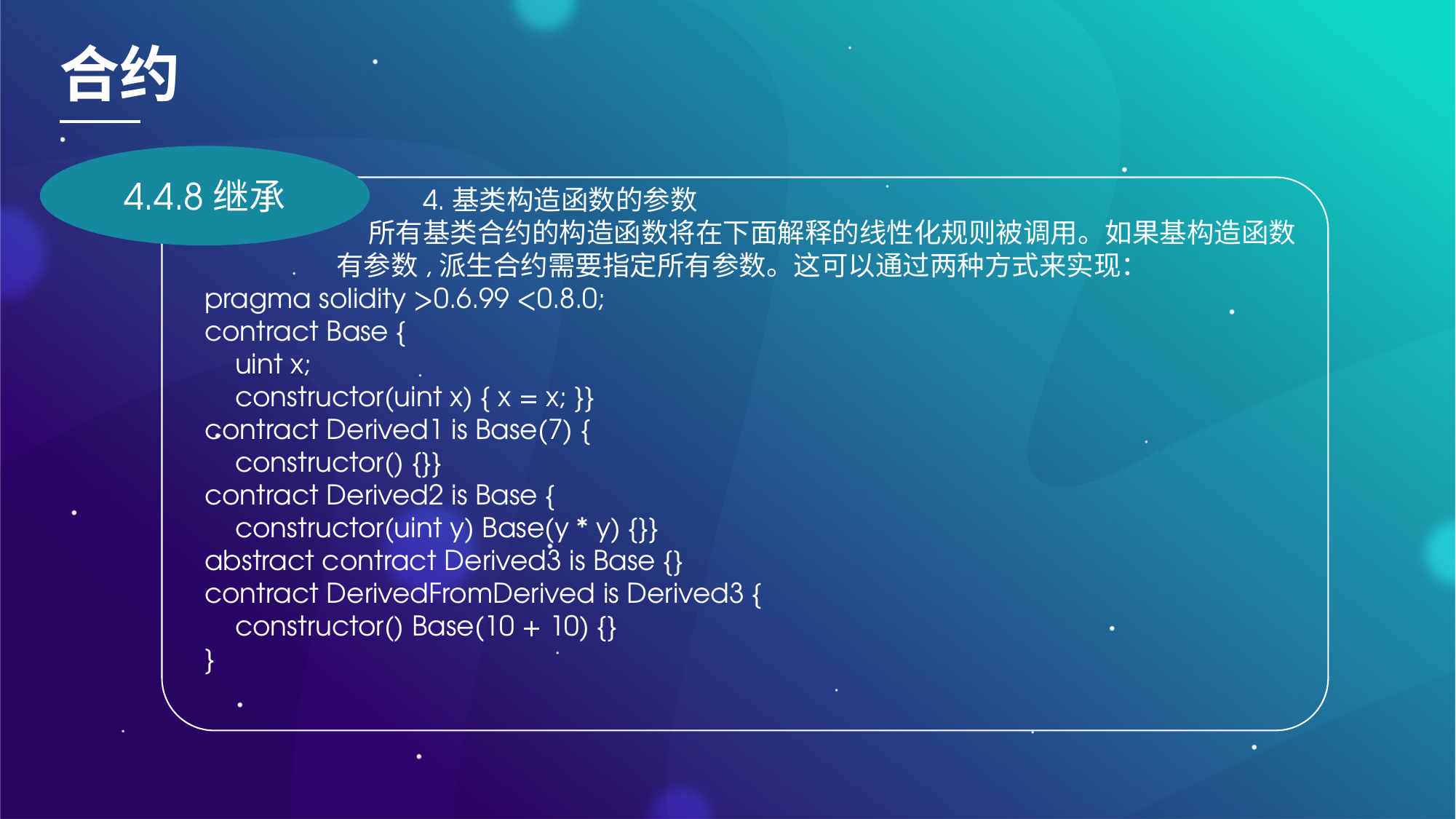

合约
4.4.8继承

4.基类构造函数的参数
所有基类合约的构造函数将在下面解释的线性化规则被调用。如果基构造函数有参数,派生合约需要指定所有参数。这可以通过两种方式来实现：
pragma solidity >0.6.99 <0.8.0;
contract Base {
    uint x;
    constructor(uint x) { x = x; }}
contract Derived1 is Base(7) {
    constructor() {}}
contract Derived2 is Base {
    constructor(uint y) Base(y * y) {}}
abstract contract Derived3 is Base {}
contract DerivedFromDerived is Derived3 {
    constructor() Base(10 + 10) {}
}